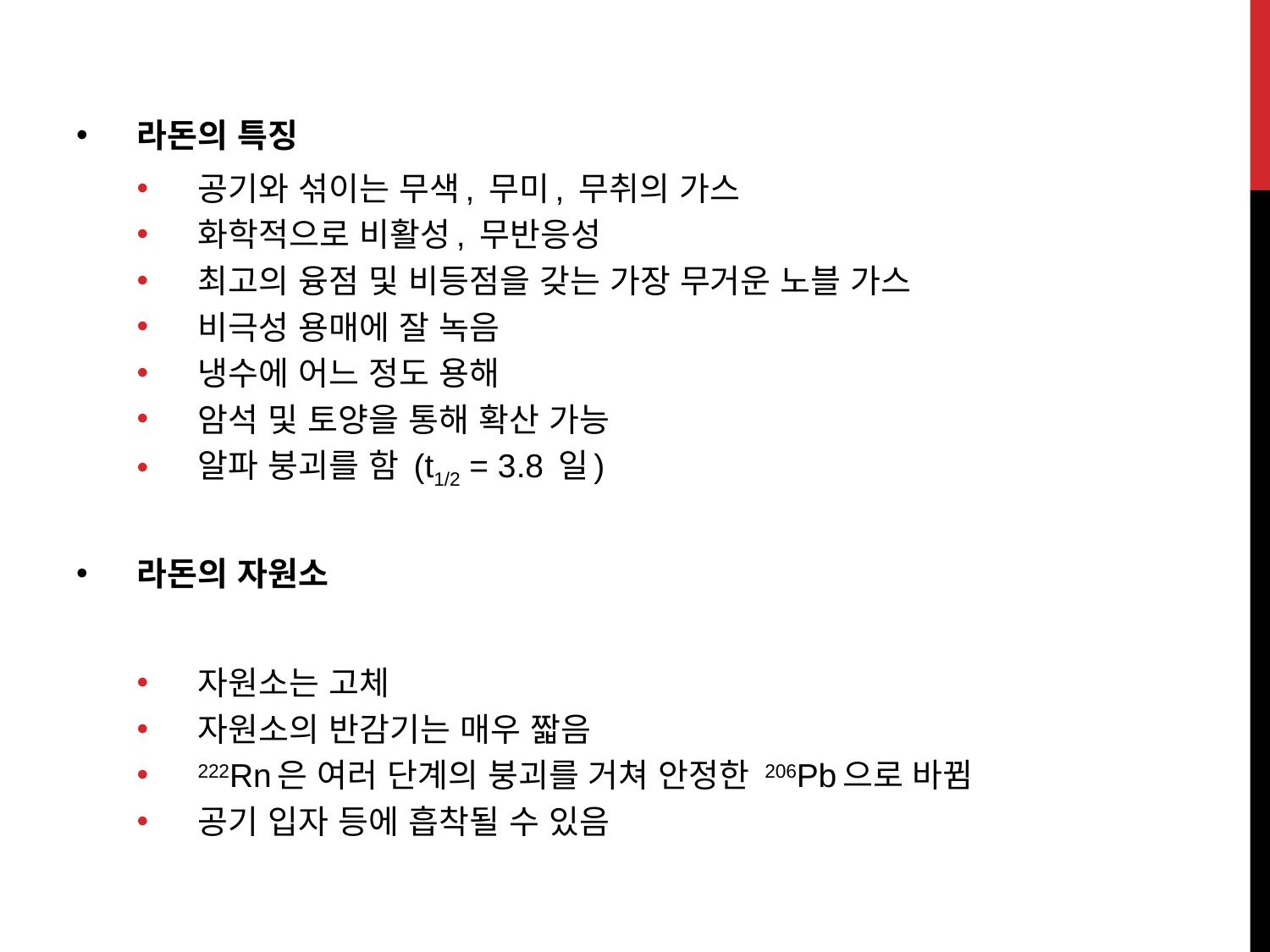

라돈의 특징
공기와 섞이는 무색, 무미, 무취의 가스
화학적으로 비활성, 무반응성
최고의 융점 및 비등점을 갖는 가장 무거운 노블 가스
비극성 용매에 잘 녹음
냉수에 어느 정도 용해
암석 및 토양을 통해 확산 가능
알파 붕괴를 함 (t1/2 = 3.8 일)

라돈의 자원소

자원소는 고체
자원소의 반감기는 매우 짧음
222Rn은 여러 단계의 붕괴를 거쳐 안정한 206Pb으로 바뀜
공기 입자 등에 흡착될 수 있음